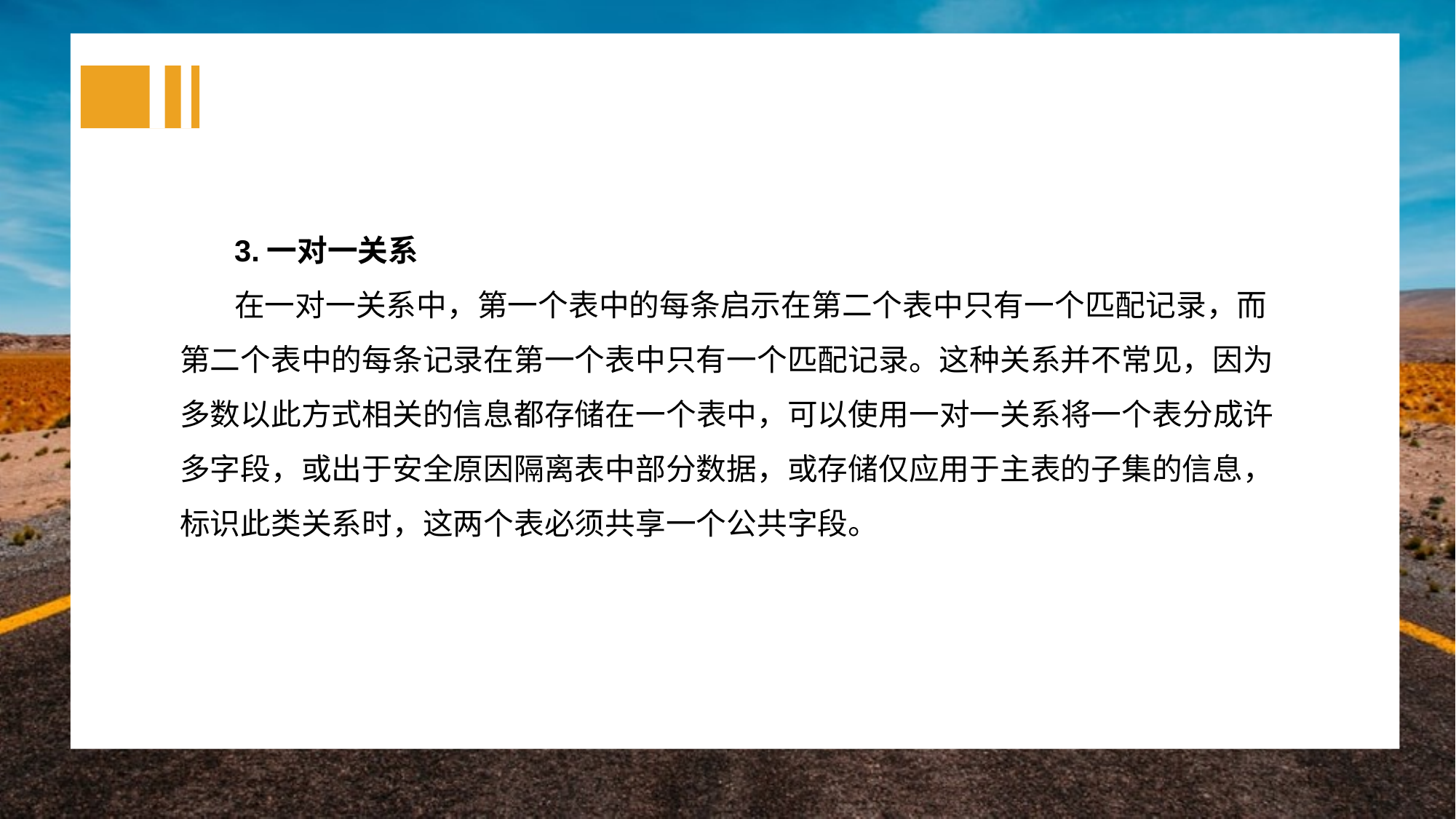

3.一对一关系
在一对一关系中，第一个表中的每条启示在第二个表中只有一个匹配记录，而第二个表中的每条记录在第一个表中只有一个匹配记录。这种关系并不常见，因为多数以此方式相关的信息都存储在一个表中，可以使用一对一关系将一个表分成许多字段，或出于安全原因隔离表中部分数据，或存储仅应用于主表的子集的信息，标识此类关系时，这两个表必须共享一个公共字段。